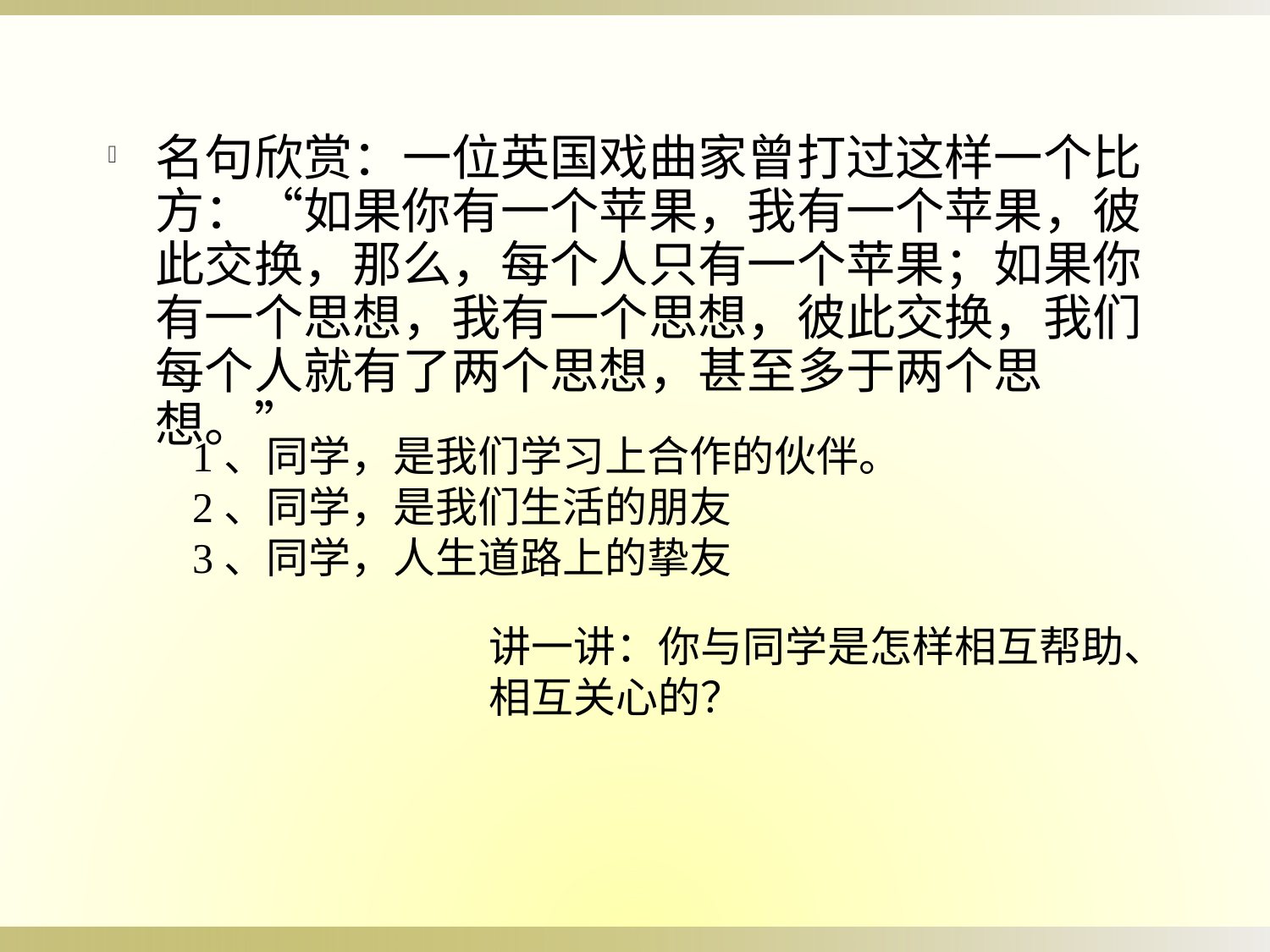

名句欣赏：一位英国戏曲家曾打过这样一个比方：“如果你有一个苹果，我有一个苹果，彼此交换，那么，每个人只有一个苹果；如果你有一个思想，我有一个思想，彼此交换，我们每个人就有了两个思想，甚至多于两个思想。”
1、同学，是我们学习上合作的伙伴。
2、同学，是我们生活的朋友
3、同学，人生道路上的挚友
讲一讲：你与同学是怎样相互帮助、相互关心的？